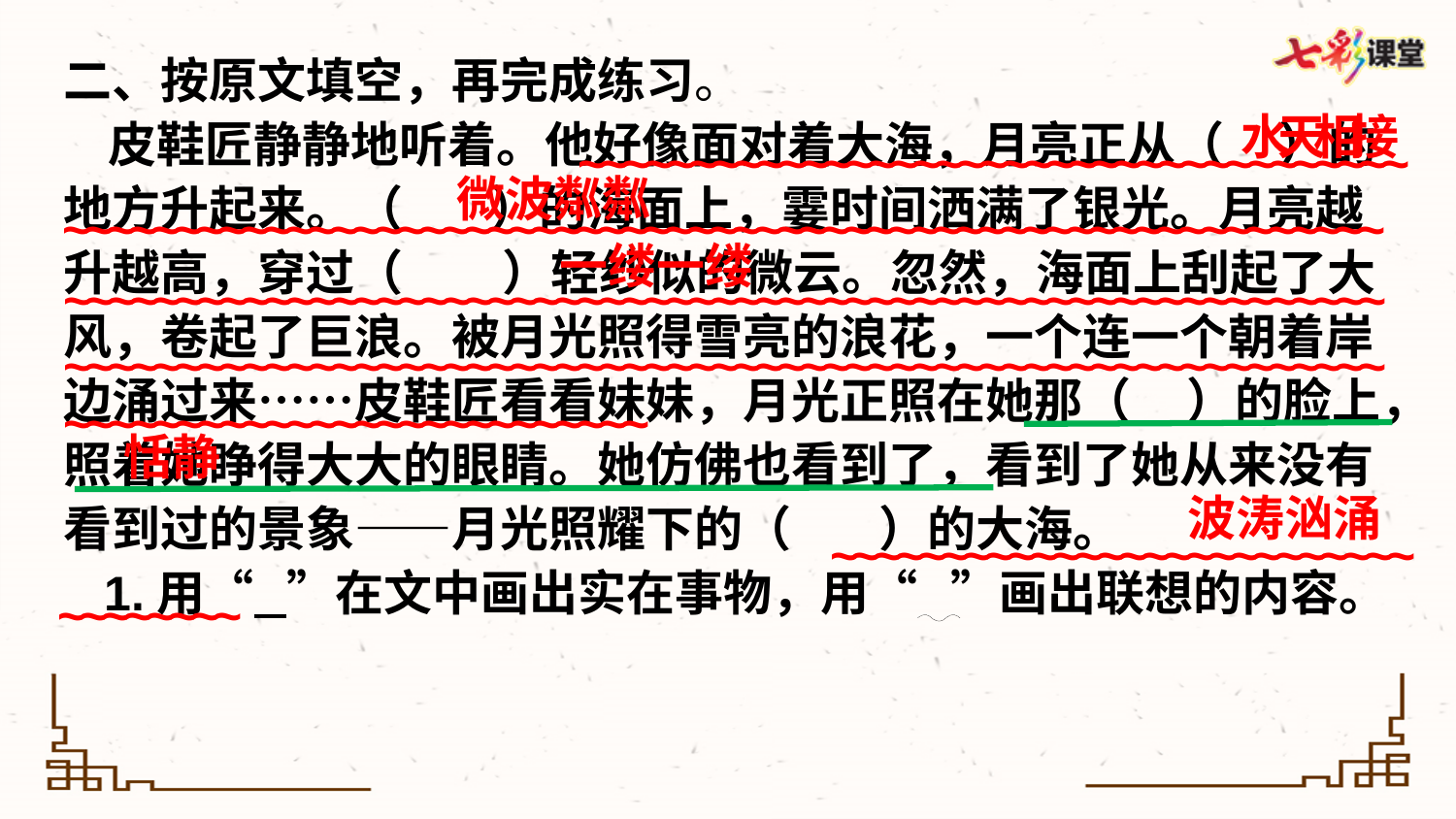

二、按原文填空，再完成练习。
   皮鞋匠静静地听着。他好像面对着大海，月亮正从（     ）的地方升起来。（        ）的海面上，霎时间洒满了银光。月亮越升越高，穿过（         ）轻纱似的微云。忽然，海面上刮起了大风，卷起了巨浪。被月光照得雪亮的浪花，一个连一个朝着岸边涌过来……皮鞋匠看看妹妹，月光正照在她那（     ）的脸上，照着她睁得大大的眼睛。她仿佛也看到了，看到了她从来没有看到过的景象——月光照耀下的（        ）的大海。
   1.用“   ”在文中画出实在事物，用“   ”画出联想的内容。
水天相接
~~~~~~~~~~~~~~~~~~~~~~~~~~~~~~~~~~~~~
~~~~~~~~~~~~~~~~~~~~~~~~~~~~~~~~~~~~~~~~~~~~~~~~~~~~~~~~~~~
~~~~~~~~~~~~~~~~~~~~~~~~~~~~~~~~~~~~~~~~~~~~~~~~~~~~~~~~~~~
~~~~~~~~~~~~~~~~~~~~~~~~~~~~~~~~~~~~~~~~~~~~~~~~~~~~~~~~~~~
~~~~~~~~~~~~~~~~~~~~~~~~~~
微波粼粼
一缕一缕
恬静
波涛汹涌
~~~~~~~~~~~~~~~~~~~~~~~~~~
~~~~~~~~